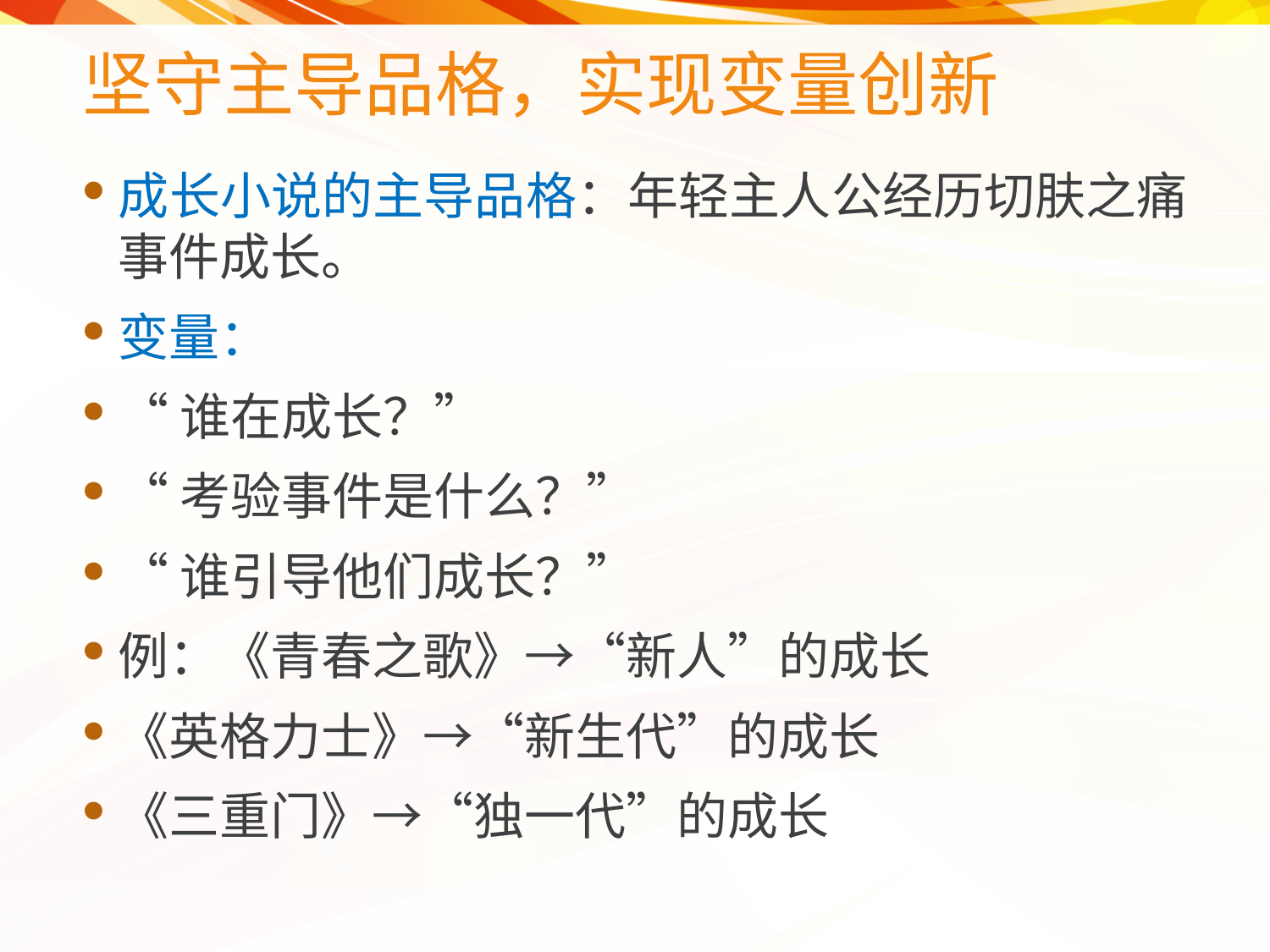

# 坚守主导品格，实现变量创新
成长小说的主导品格：年轻主人公经历切肤之痛事件成长。
变量：
“谁在成长？”
“考验事件是什么？”
“谁引导他们成长？”
例：《青春之歌》→“新人”的成长
《英格力士》→“新生代”的成长
《三重门》→“独一代”的成长